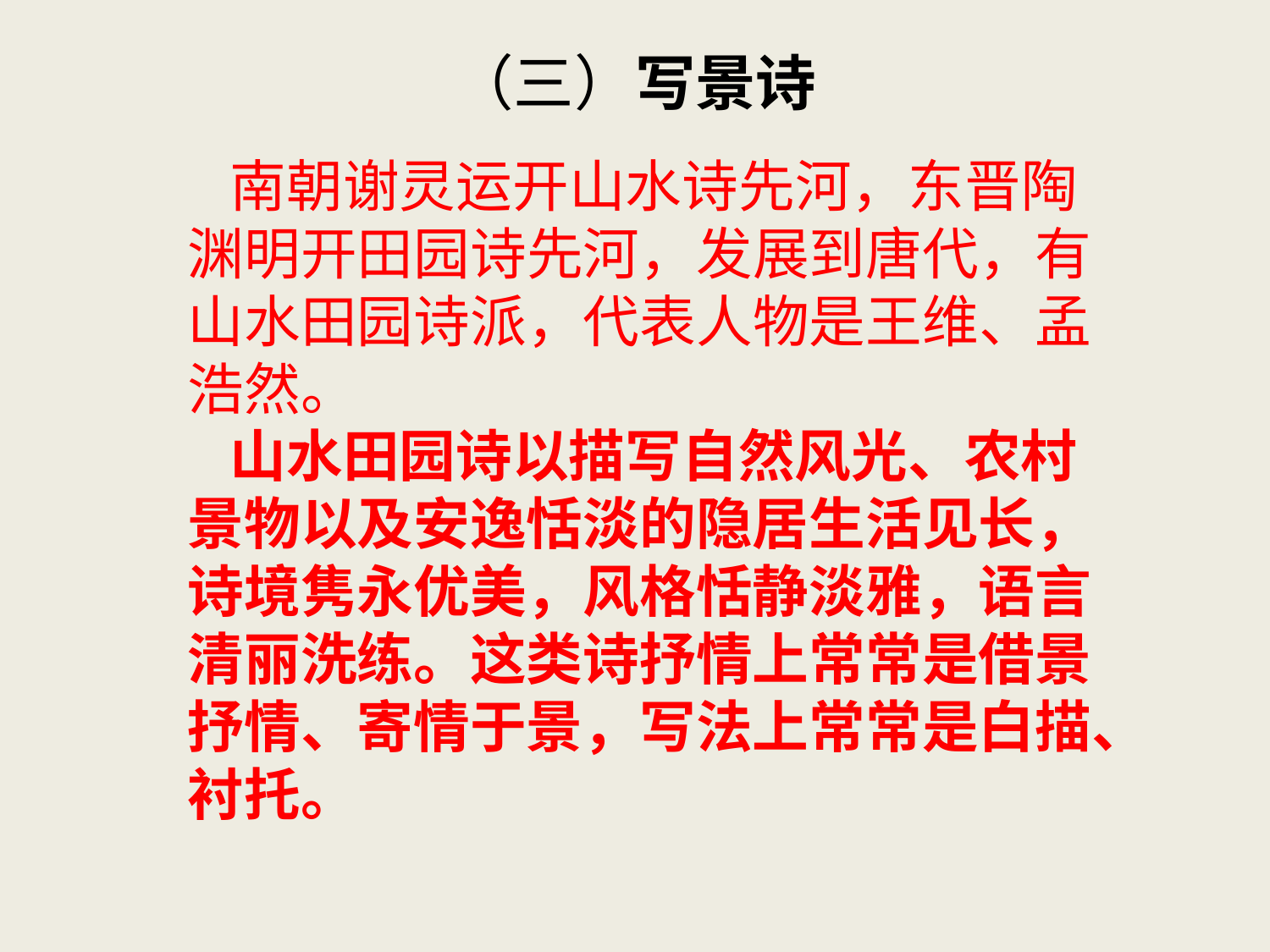

# （三）写景诗
南朝谢灵运开山水诗先河，东晋陶渊明开田园诗先河，发展到唐代，有山水田园诗派，代表人物是王维、孟浩然。
山水田园诗以描写自然风光、农村景物以及安逸恬淡的隐居生活见长，诗境隽永优美，风格恬静淡雅，语言清丽洗练。这类诗抒情上常常是借景抒情、寄情于景，写法上常常是白描、衬托。